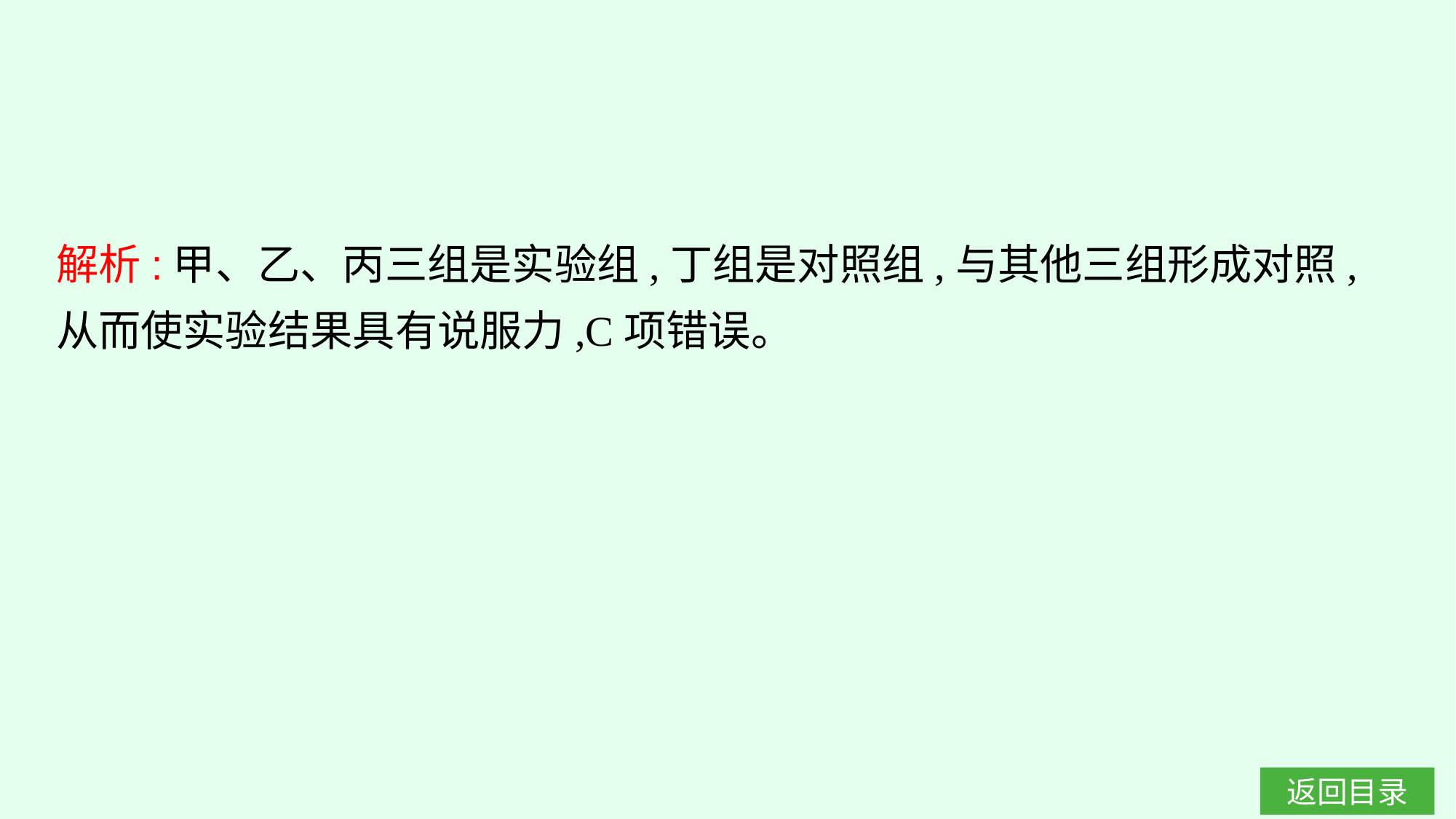

解析:甲、乙、丙三组是实验组,丁组是对照组,与其他三组形成对照,从而使实验结果具有说服力,C项错误。